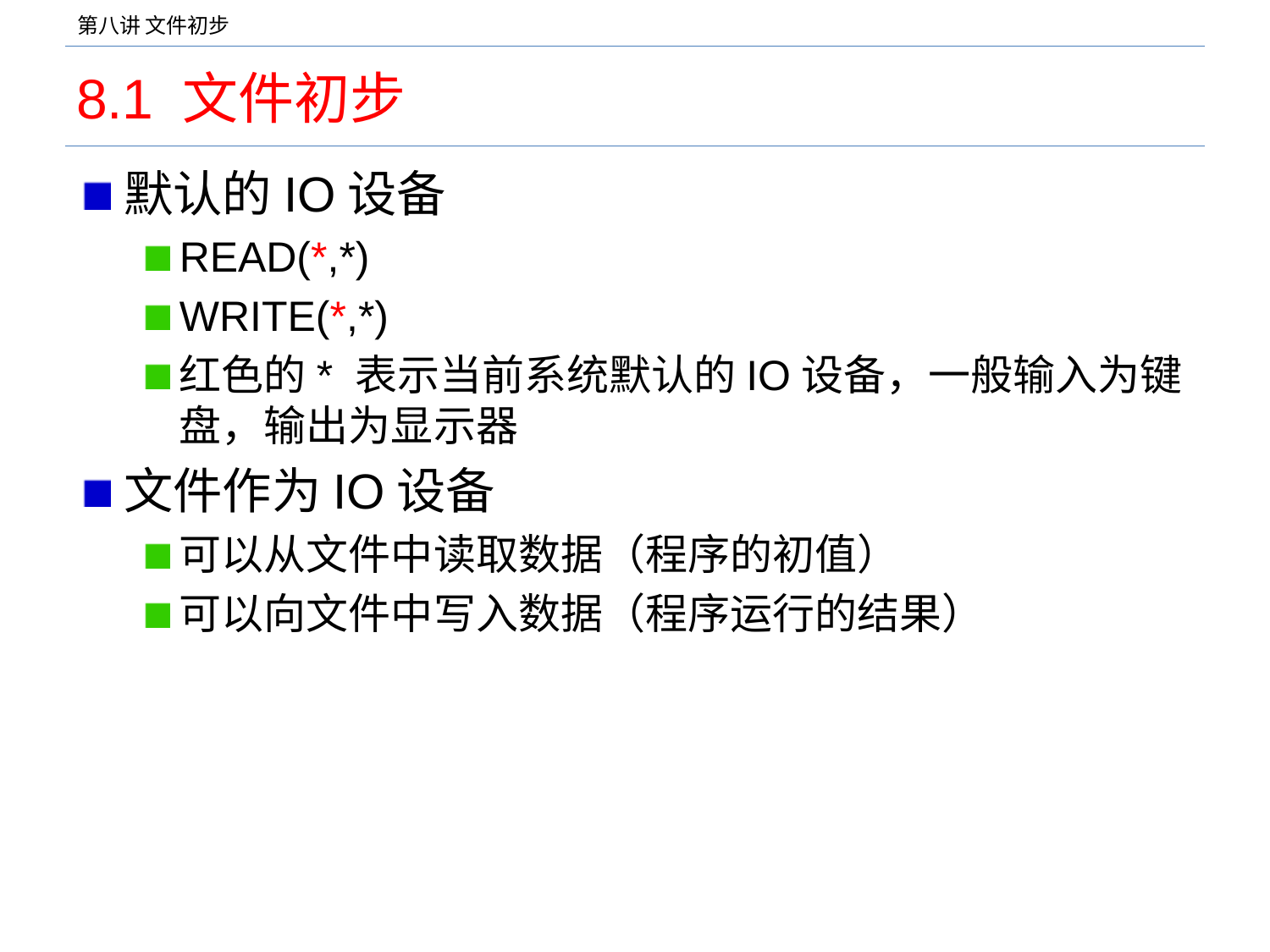

# 8.1 文件初步
默认的IO设备
READ(*,*)
WRITE(*,*)
红色的* 表示当前系统默认的IO设备，一般输入为键盘，输出为显示器
文件作为IO设备
可以从文件中读取数据（程序的初值）
可以向文件中写入数据（程序运行的结果）